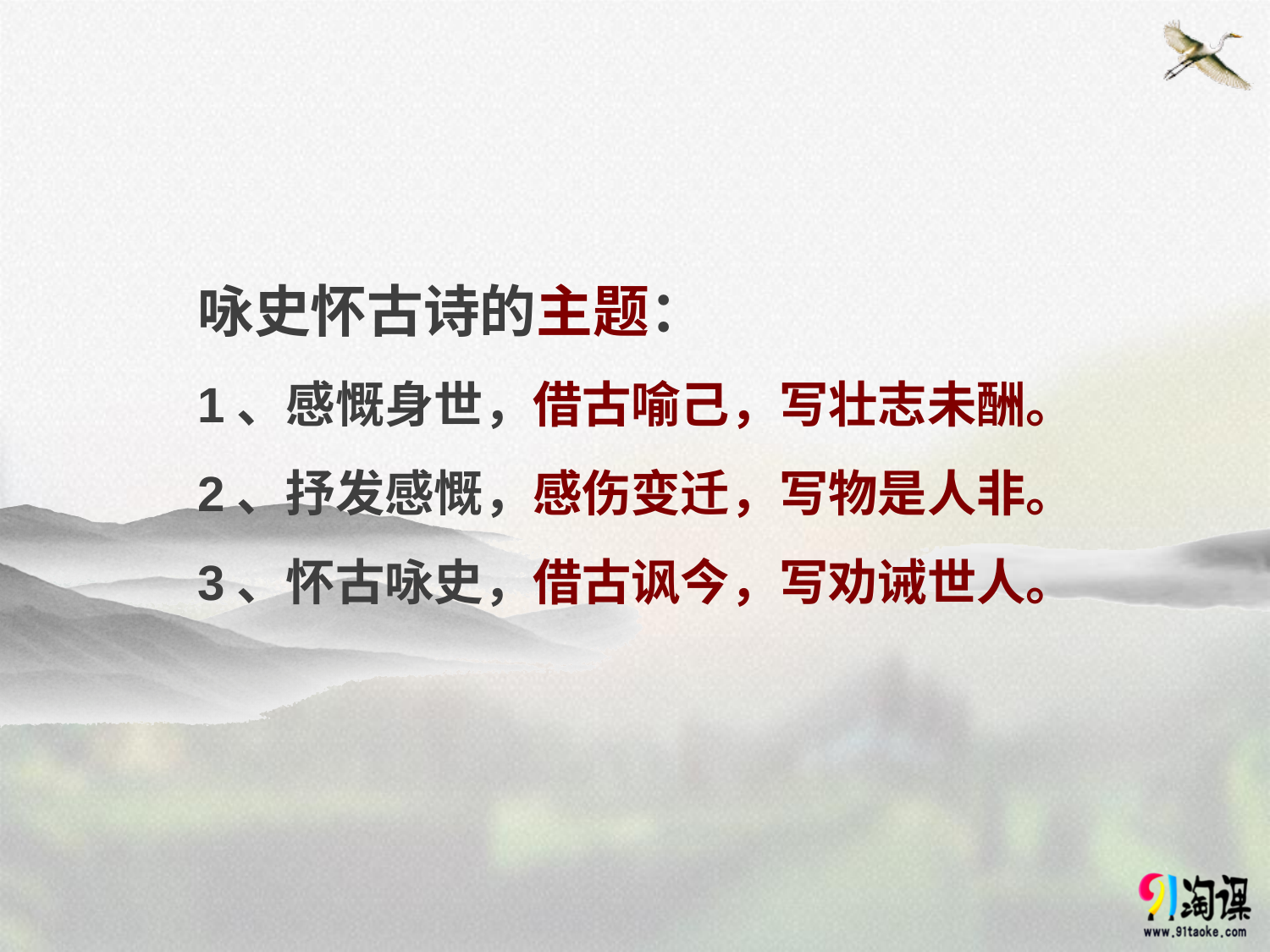

咏史怀古诗的主题：
1、感慨身世，借古喻己，写壮志未酬。
2、抒发感慨，感伤变迁，写物是人非。
3、怀古咏史，借古讽今，写劝诫世人。